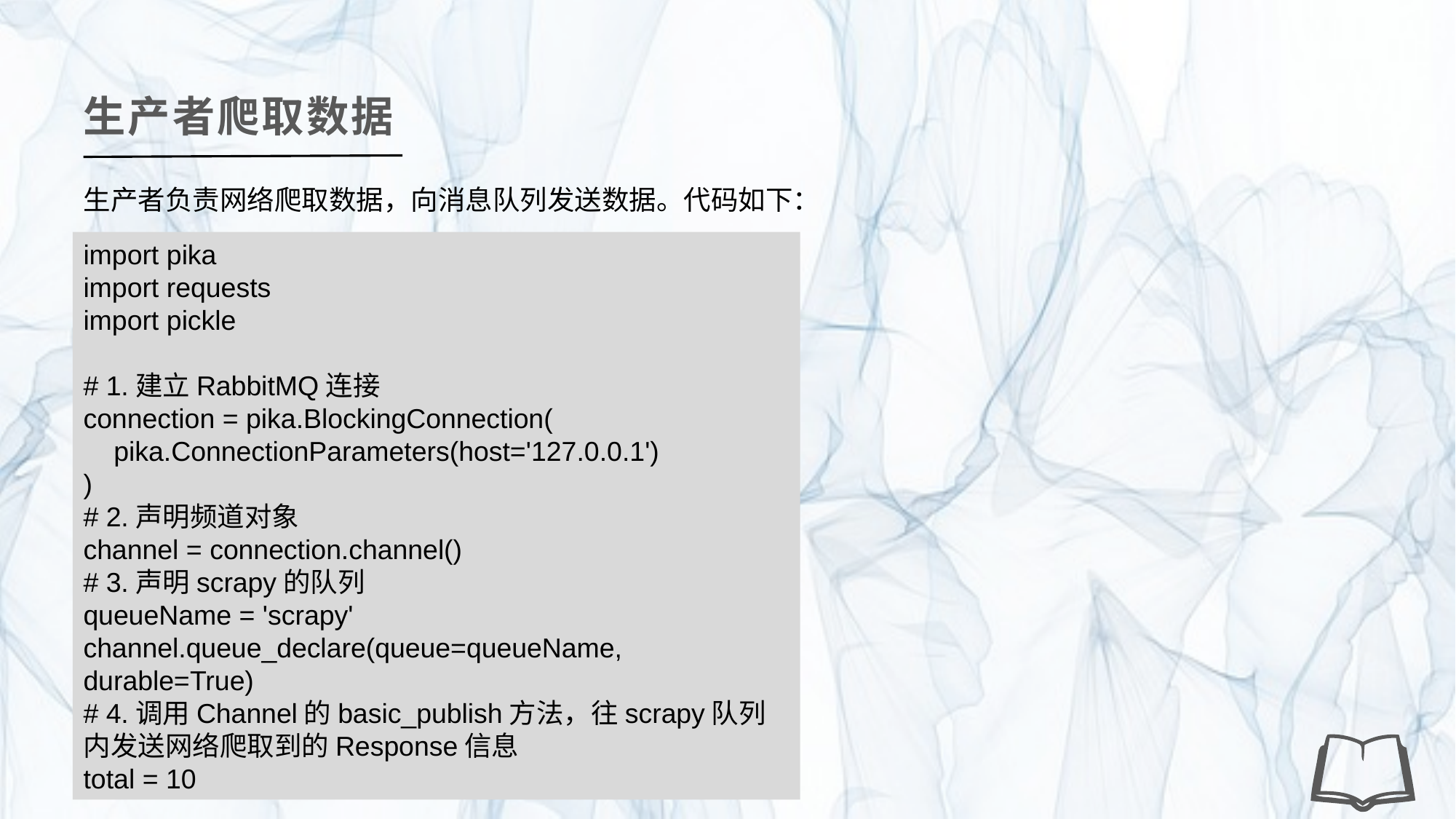

生产者爬取数据
生产者负责网络爬取数据，向消息队列发送数据。代码如下：
import pika
import requests
import pickle

# 1.建立RabbitMQ连接
connection = pika.BlockingConnection(
    pika.ConnectionParameters(host='127.0.0.1')
)
# 2.声明频道对象
channel = connection.channel()
# 3.声明scrapy的队列
queueName = 'scrapy'
channel.queue_declare(queue=queueName, durable=True)
# 4.调用Channel的basic_publish方法，往scrapy队列内发送网络爬取到的Response信息
total = 10

28